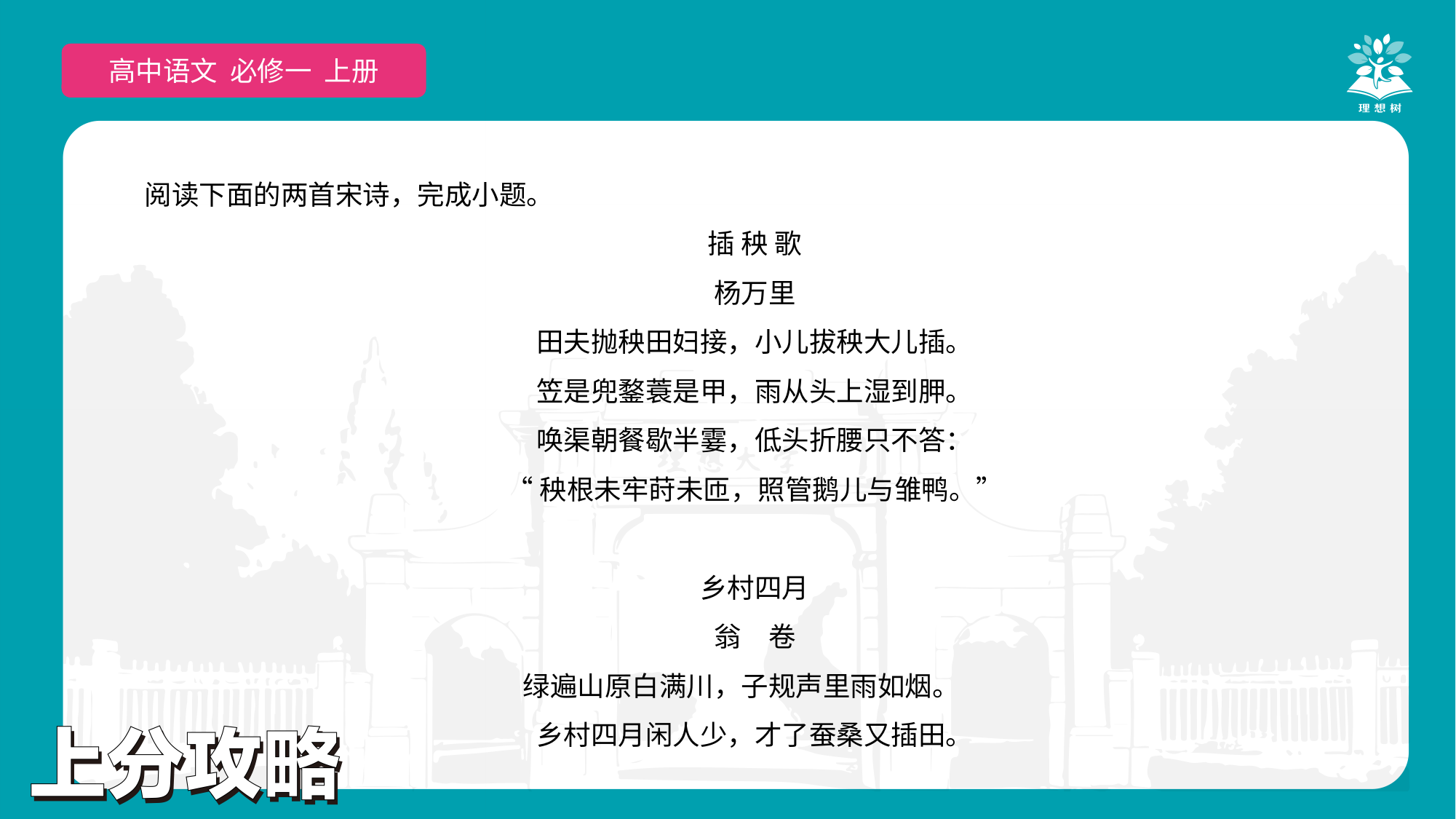

高中语文  选择性必修上
高中语文  必修一  上册
阅读下面的两首宋诗，完成小题。
插 秧 歌
杨万里
田夫抛秧田妇接，小儿拔秧大儿插。
笠是兜鍪蓑是甲，雨从头上湿到胛。
唤渠朝餐歇半霎，低头折腰只不答：
“秧根未牢莳未匝，照管鹅儿与雏鸭。”

乡村四月
翁　卷
绿遍山原白满川，子规声里雨如烟。
乡村四月闲人少，才了蚕桑又插田。